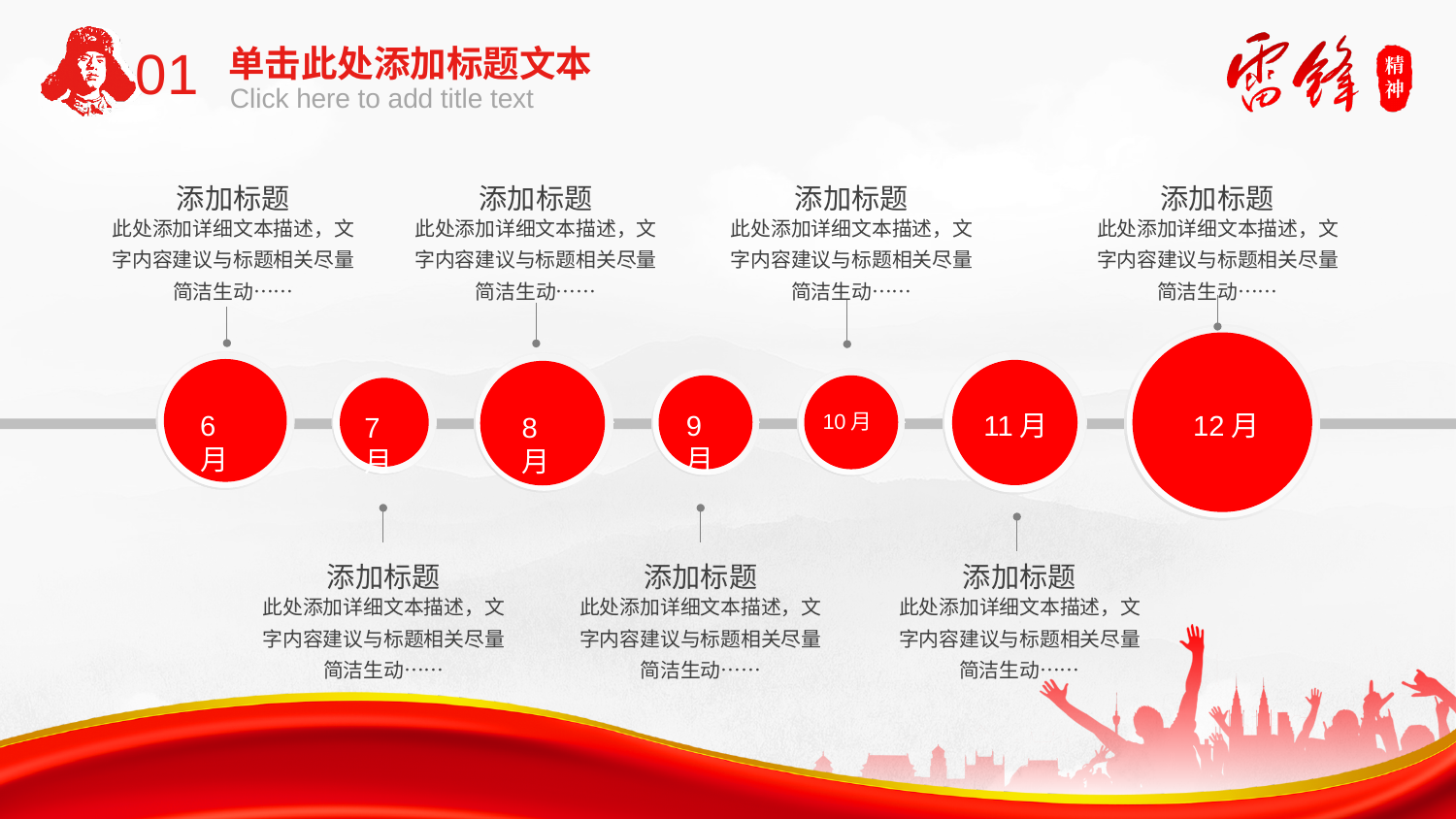

01
单击此处添加标题文本
Click here to add title text
添加标题
此处添加详细文本描述，文字内容建议与标题相关尽量简洁生动……
添加标题
此处添加详细文本描述，文字内容建议与标题相关尽量简洁生动……
添加标题
此处添加详细文本描述，文字内容建议与标题相关尽量简洁生动……
添加标题
此处添加详细文本描述，文字内容建议与标题相关尽量简洁生动……

12月

11月

6月

8月

9月

10月

7月

添加标题
此处添加详细文本描述，文字内容建议与标题相关尽量简洁生动……
添加标题
此处添加详细文本描述，文字内容建议与标题相关尽量简洁生动……
添加标题
此处添加详细文本描述，文字内容建议与标题相关尽量简洁生动……